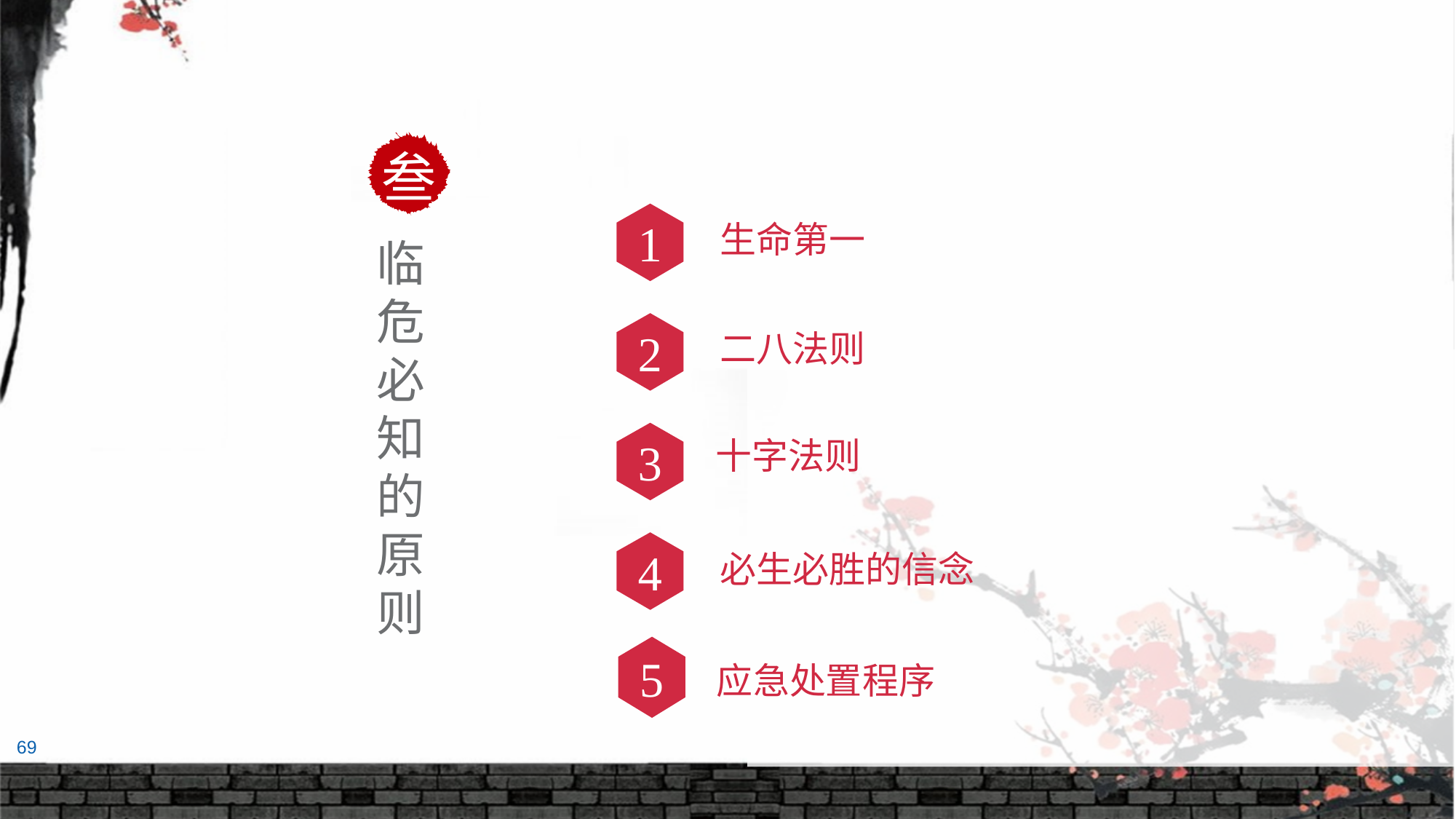

叁
1
生命第一
临危必知的原则
2
二八法则
3
十字法则
4
必生必胜的信念
5
应急处置程序
69